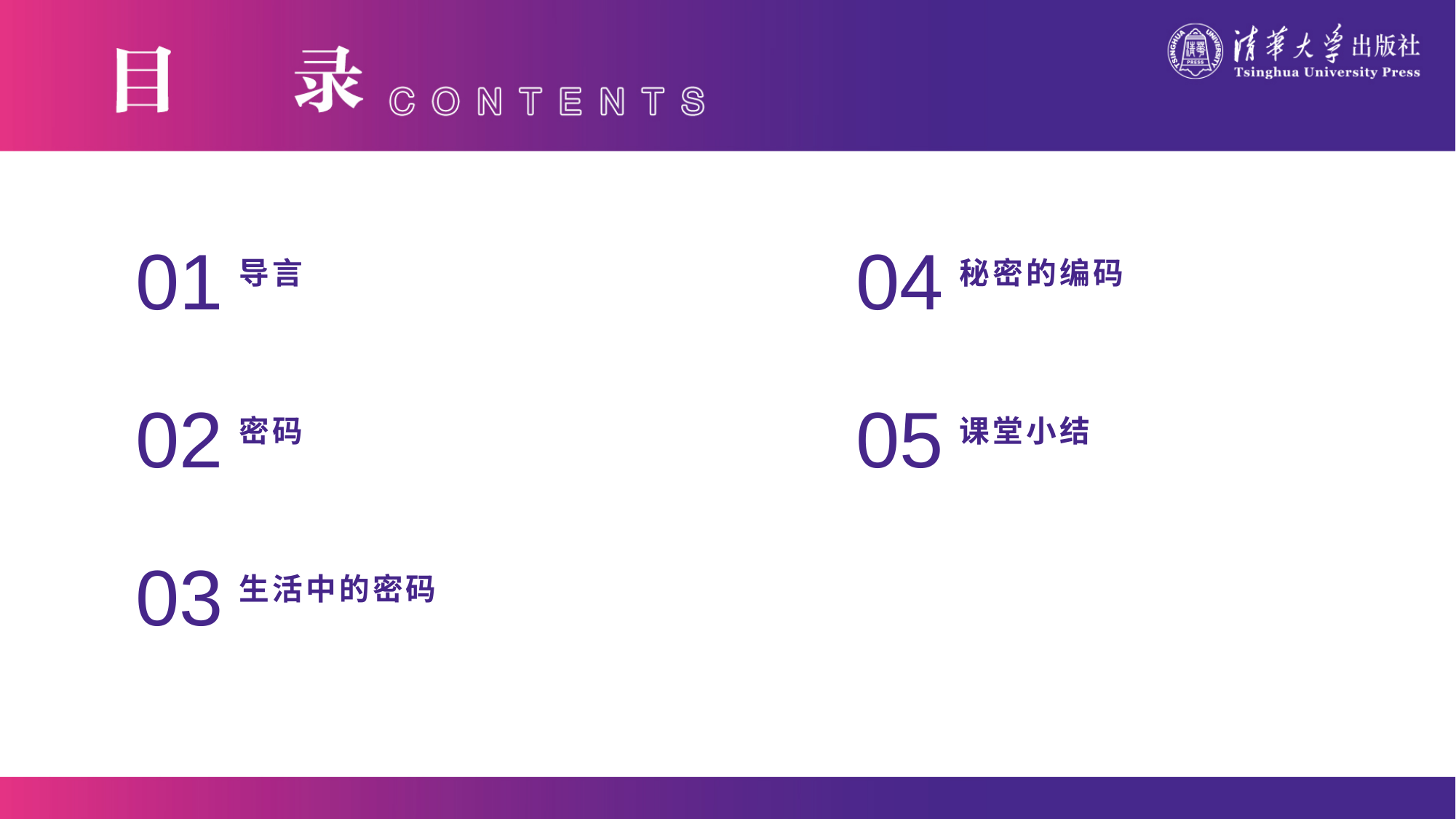

01
01
导言

04
秘密的编码

02
密码

05
课堂小结

03
生活中的密码